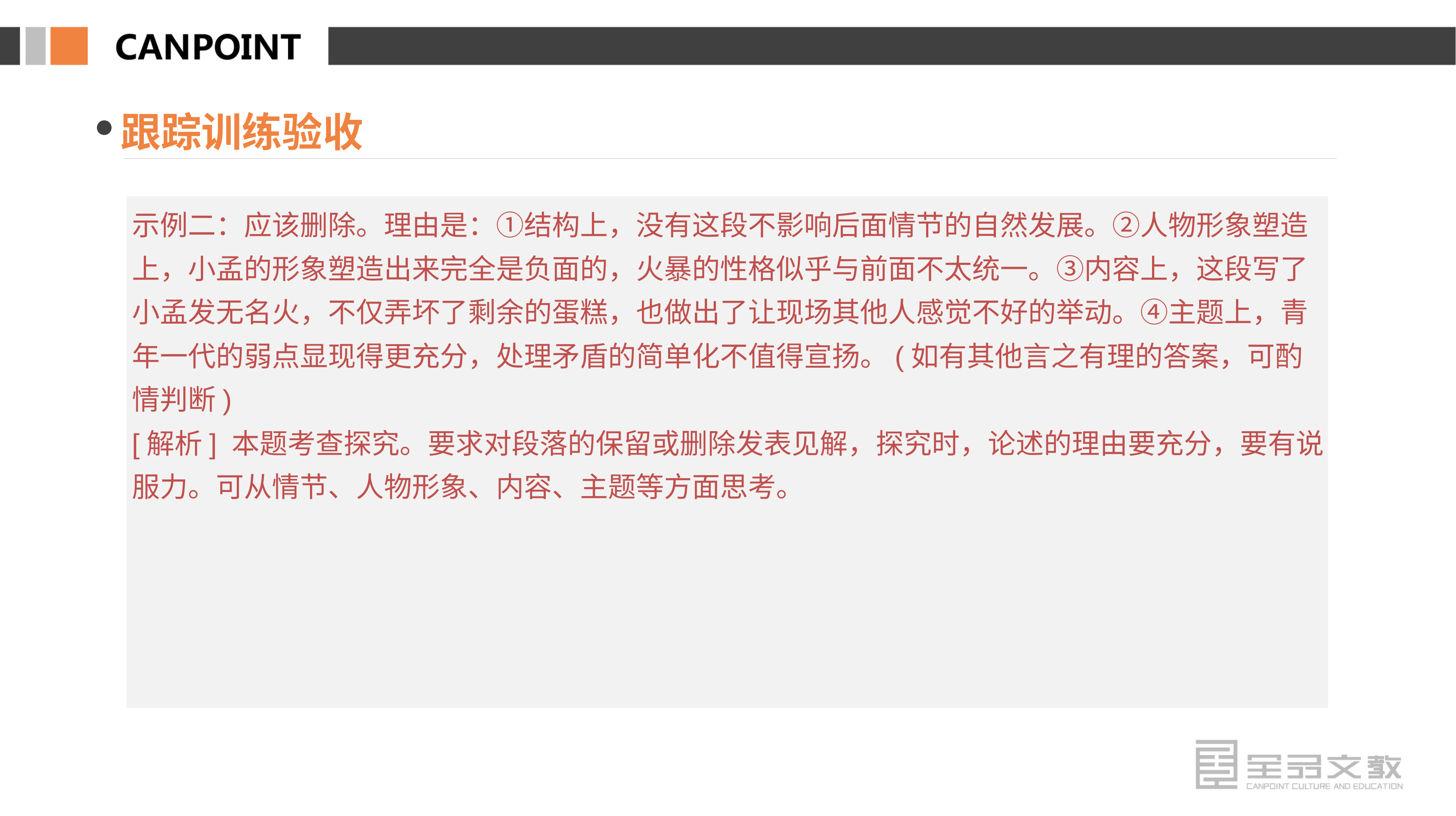

跟踪训练验收

示例二：应该删除。理由是：①结构上，没有这段不影响后面情节的自然发展。②人物形象塑造上，小孟的形象塑造出来完全是负面的，火暴的性格似乎与前面不太统一。③内容上，这段写了小孟发无名火，不仅弄坏了剩余的蛋糕，也做出了让现场其他人感觉不好的举动。④主题上，青年一代的弱点显现得更充分，处理矛盾的简单化不值得宣扬。(如有其他言之有理的答案，可酌情判断)
[解析] 本题考查探究。要求对段落的保留或删除发表见解，探究时，论述的理由要充分，要有说服力。可从情节、人物形象、内容、主题等方面思考。